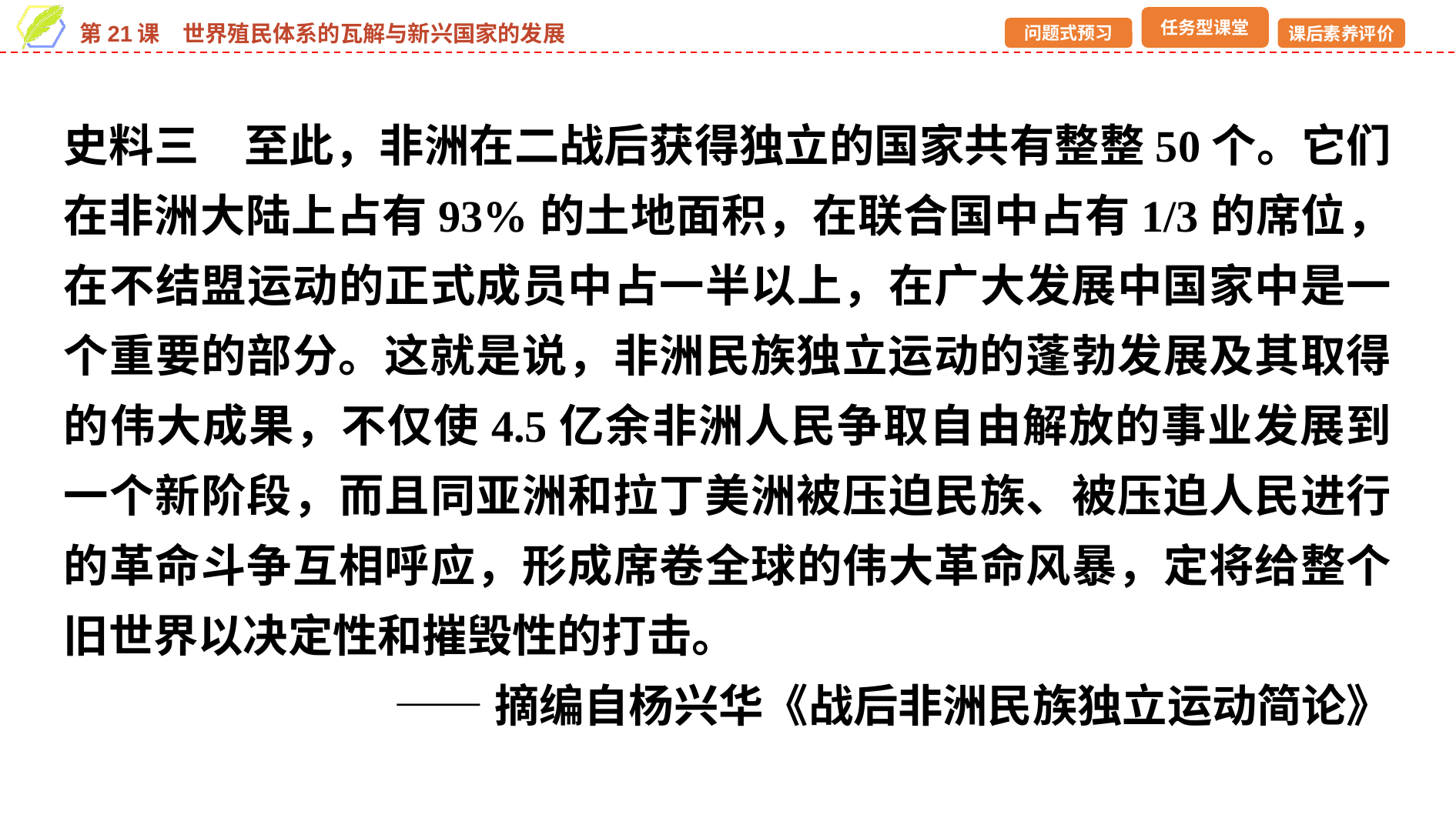

史料三　至此，非洲在二战后获得独立的国家共有整整50个。它们在非洲大陆上占有93%的土地面积，在联合国中占有1/3的席位，在不结盟运动的正式成员中占一半以上，在广大发展中国家中是一个重要的部分。这就是说，非洲民族独立运动的蓬勃发展及其取得的伟大成果，不仅使4.5亿余非洲人民争取自由解放的事业发展到一个新阶段，而且同亚洲和拉丁美洲被压迫民族、被压迫人民进行的革命斗争互相呼应，形成席卷全球的伟大革命风暴，定将给整个旧世界以决定性和摧毁性的打击。
——摘编自杨兴华《战后非洲民族独立运动简论》